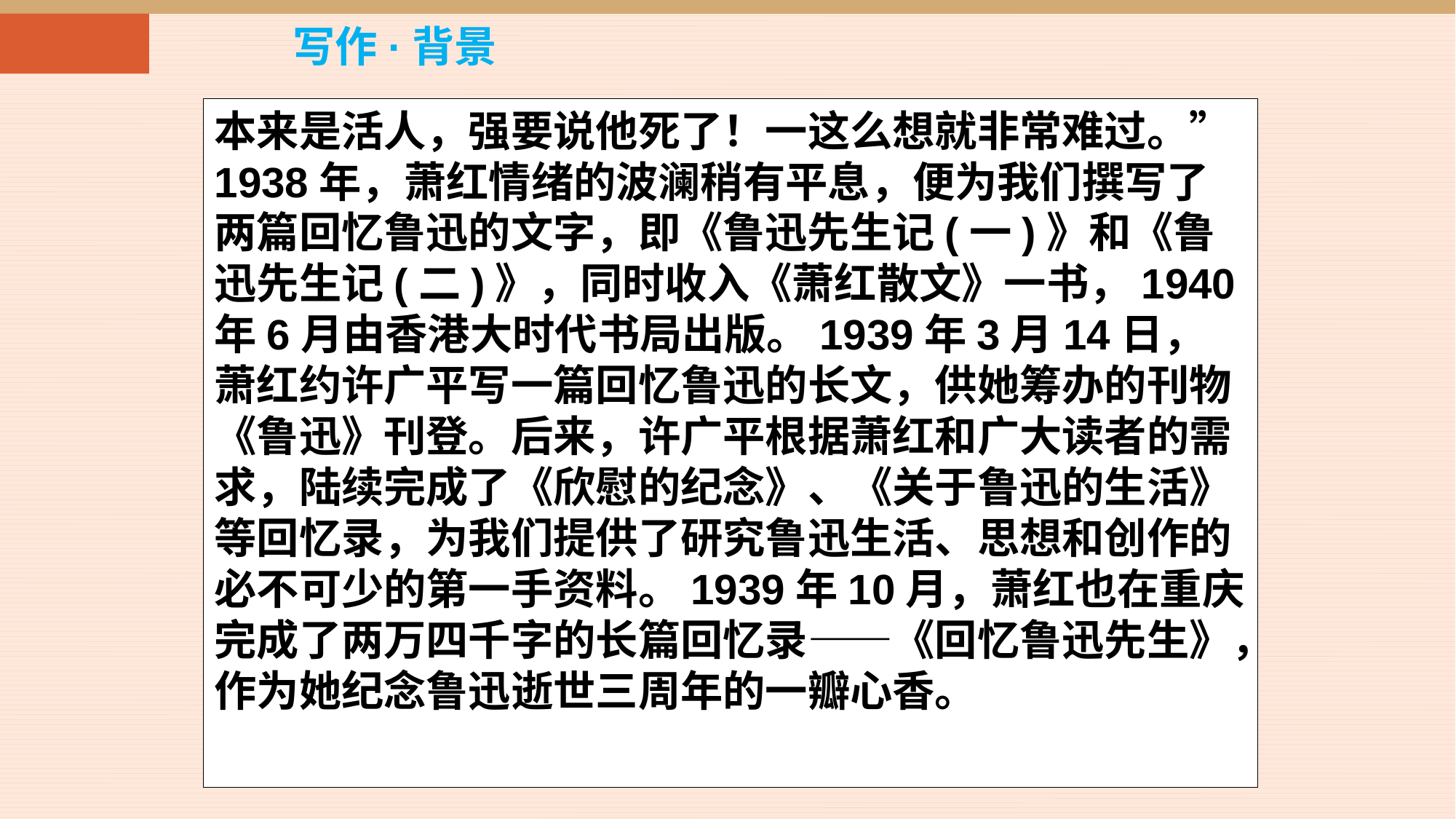

写作·背景
本来是活人，强要说他死了！一这么想就非常难过。”1938年，萧红情绪的波澜稍有平息，便为我们撰写了两篇回忆鲁迅的文字，即《鲁迅先生记(一)》和《鲁迅先生记(二)》，同时收入《萧红散文》一书，1940年6月由香港大时代书局出版。1939年3月14日，萧红约许广平写一篇回忆鲁迅的长文，供她筹办的刊物《鲁迅》刊登。后来，许广平根据萧红和广大读者的需求，陆续完成了《欣慰的纪念》、《关于鲁迅的生活》等回忆录，为我们提供了研究鲁迅生活、思想和创作的必不可少的第一手资料。1939年10月，萧红也在重庆完成了两万四千字的长篇回忆录——《回忆鲁迅先生》，作为她纪念鲁迅逝世三周年的一瓣心香。